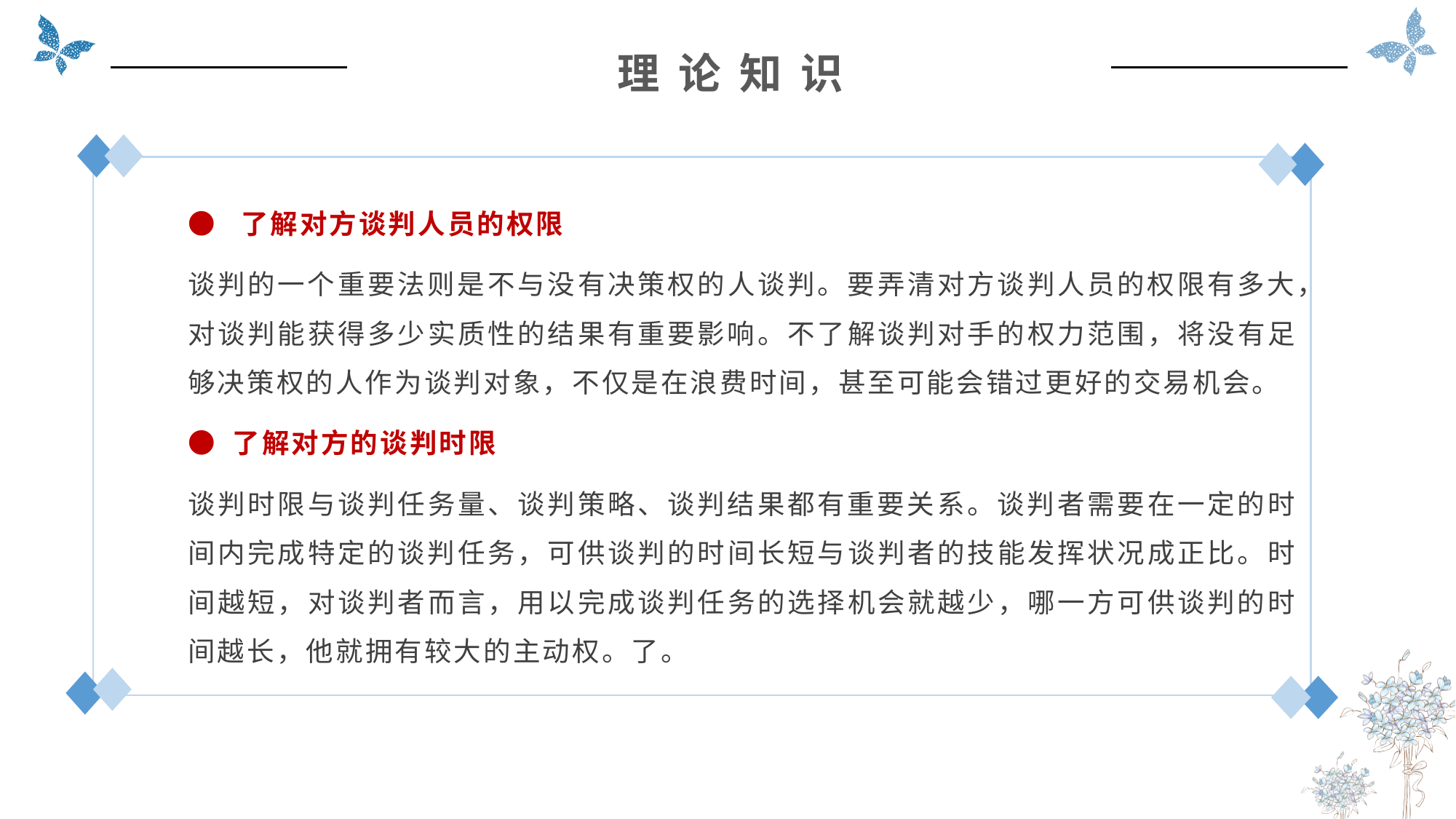

理 论 知 识

●  了解对方谈判人员的权限
谈判的一个重要法则是不与没有决策权的人谈判。要弄清对方谈判人员的权限有多大，对谈判能获得多少实质性的结果有重要影响。不了解谈判对手的权力范围，将没有足够决策权的人作为谈判对象，不仅是在浪费时间，甚至可能会错过更好的交易机会。
● 了解对方的谈判时限
谈判时限与谈判任务量、谈判策略、谈判结果都有重要关系。谈判者需要在一定的时间内完成特定的谈判任务，可供谈判的时间长短与谈判者的技能发挥状况成正比。时间越短，对谈判者而言，用以完成谈判任务的选择机会就越少，哪一方可供谈判的时间越长，他就拥有较大的主动权。了。